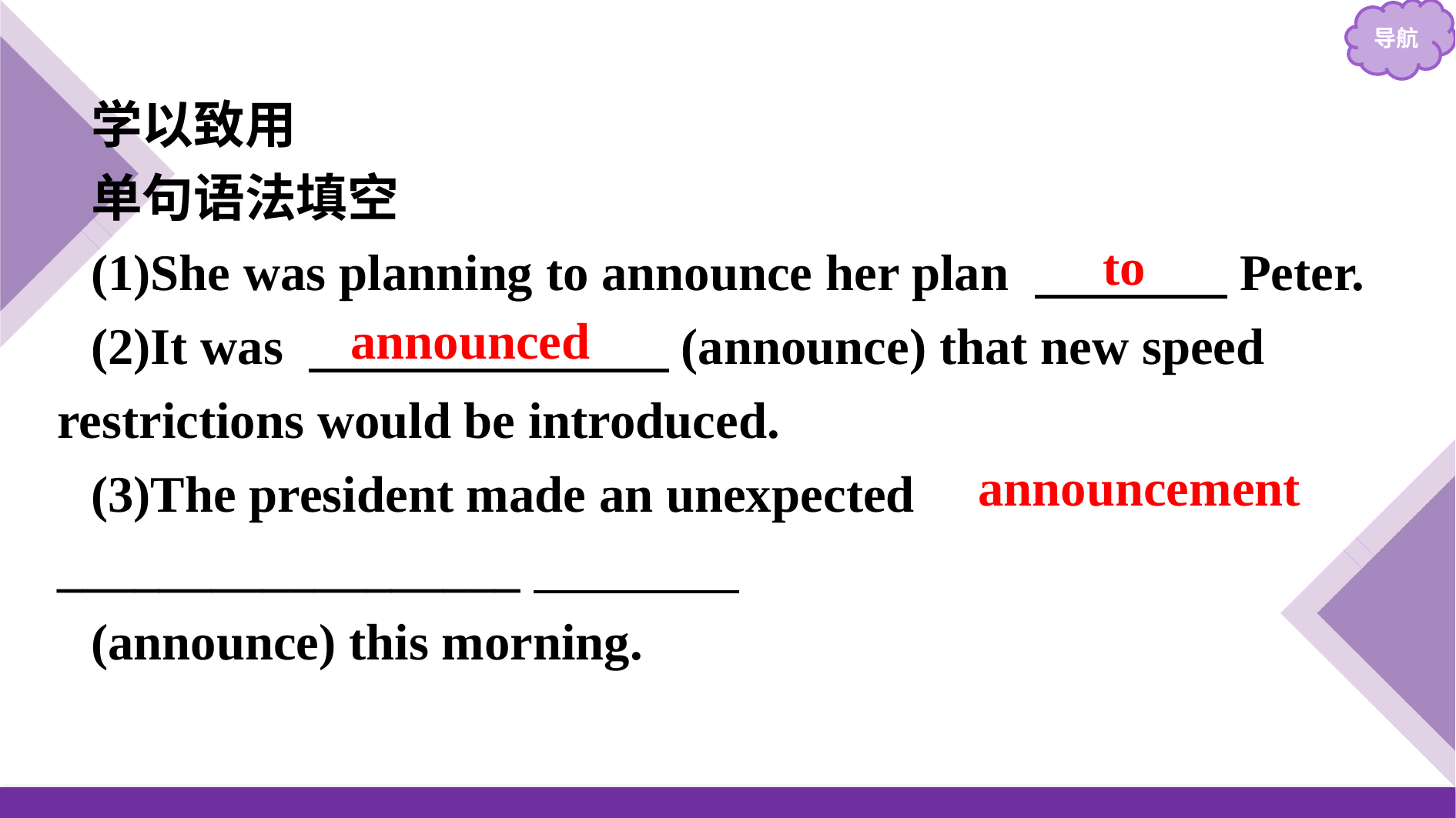

学以致用
单句语法填空
(1)She was planning to announce her plan 　            Peter.
(2)It was 　　　　　　　(announce) that new speed restrictions would be introduced.
(3)The president made an unexpected __________________
(announce) this morning.
to
announced
announcement